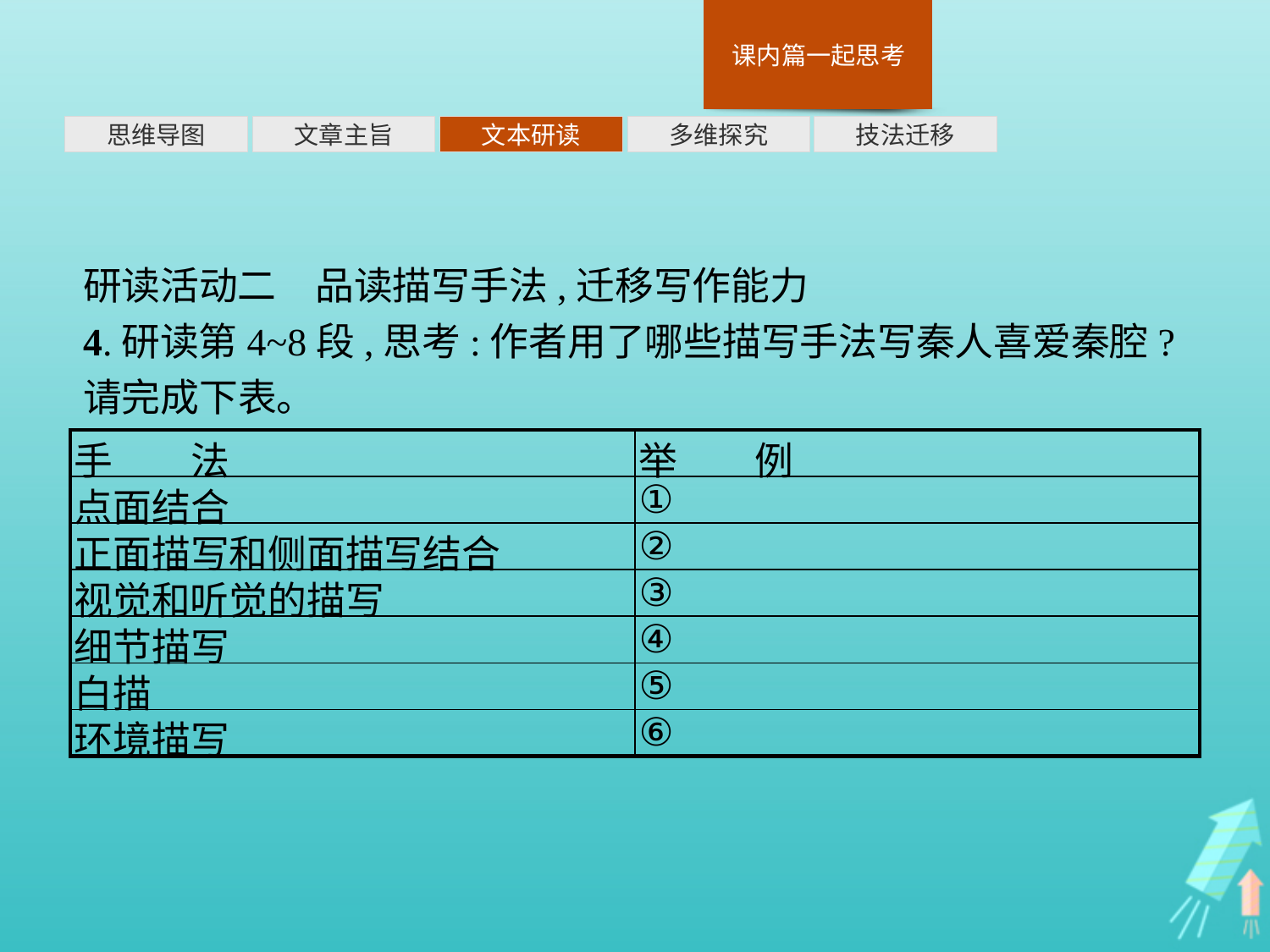

多维探究
思维导图
文章主旨
文本研读
技法迁移
研读活动二　品读描写手法,迁移写作能力
4.研读第4~8段,思考:作者用了哪些描写手法写秦人喜爱秦腔?请完成下表。
| 手　　法 | 举　　例 |
| --- | --- |
| 点面结合 | ① |
| 正面描写和侧面描写结合 | ② |
| 视觉和听觉的描写 | ③ |
| 细节描写 | ④ |
| 白描 | ⑤ |
| 环境描写 | ⑥ |